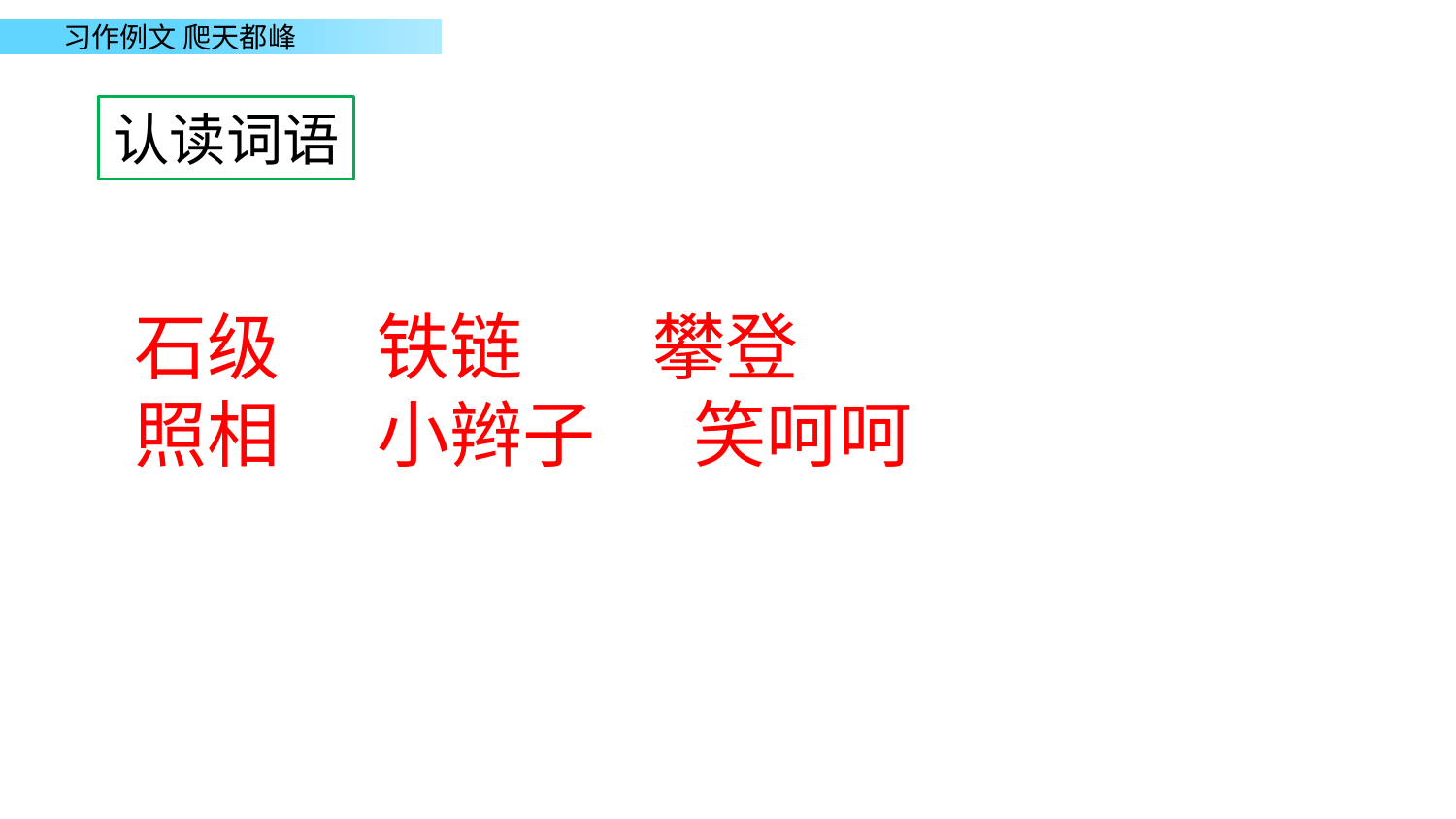

认读词语
石级      铁链        攀登
照相      小辫子      笑呵呵